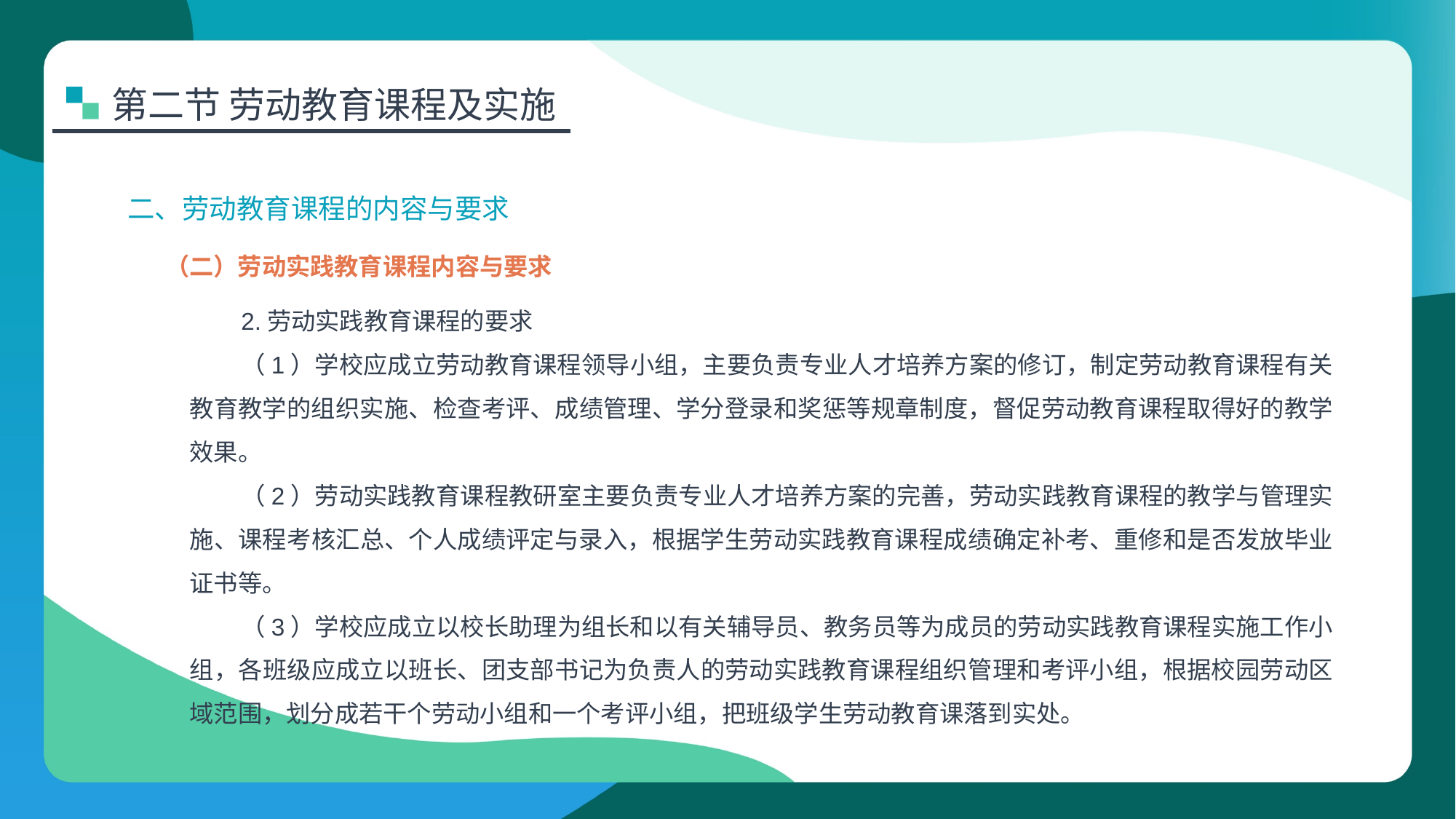

第二节 劳动教育课程及实施

二、劳动教育课程的内容与要求
（二）劳动实践教育课程内容与要求
2.劳动实践教育课程的要求
（1）学校应成立劳动教育课程领导小组，主要负责专业人才培养方案的修订，制定劳动教育课程有关教育教学的组织实施、检查考评、成绩管理、学分登录和奖惩等规章制度，督促劳动教育课程取得好的教学效果。
（2）劳动实践教育课程教研室主要负责专业人才培养方案的完善，劳动实践教育课程的教学与管理实施、课程考核汇总、个人成绩评定与录入，根据学生劳动实践教育课程成绩确定补考、重修和是否发放毕业证书等。
（3）学校应成立以校长助理为组长和以有关辅导员、教务员等为成员的劳动实践教育课程实施工作小组，各班级应成立以班长、团支部书记为负责人的劳动实践教育课程组织管理和考评小组，根据校园劳动区域范围，划分成若干个劳动小组和一个考评小组，把班级学生劳动教育课落到实处。